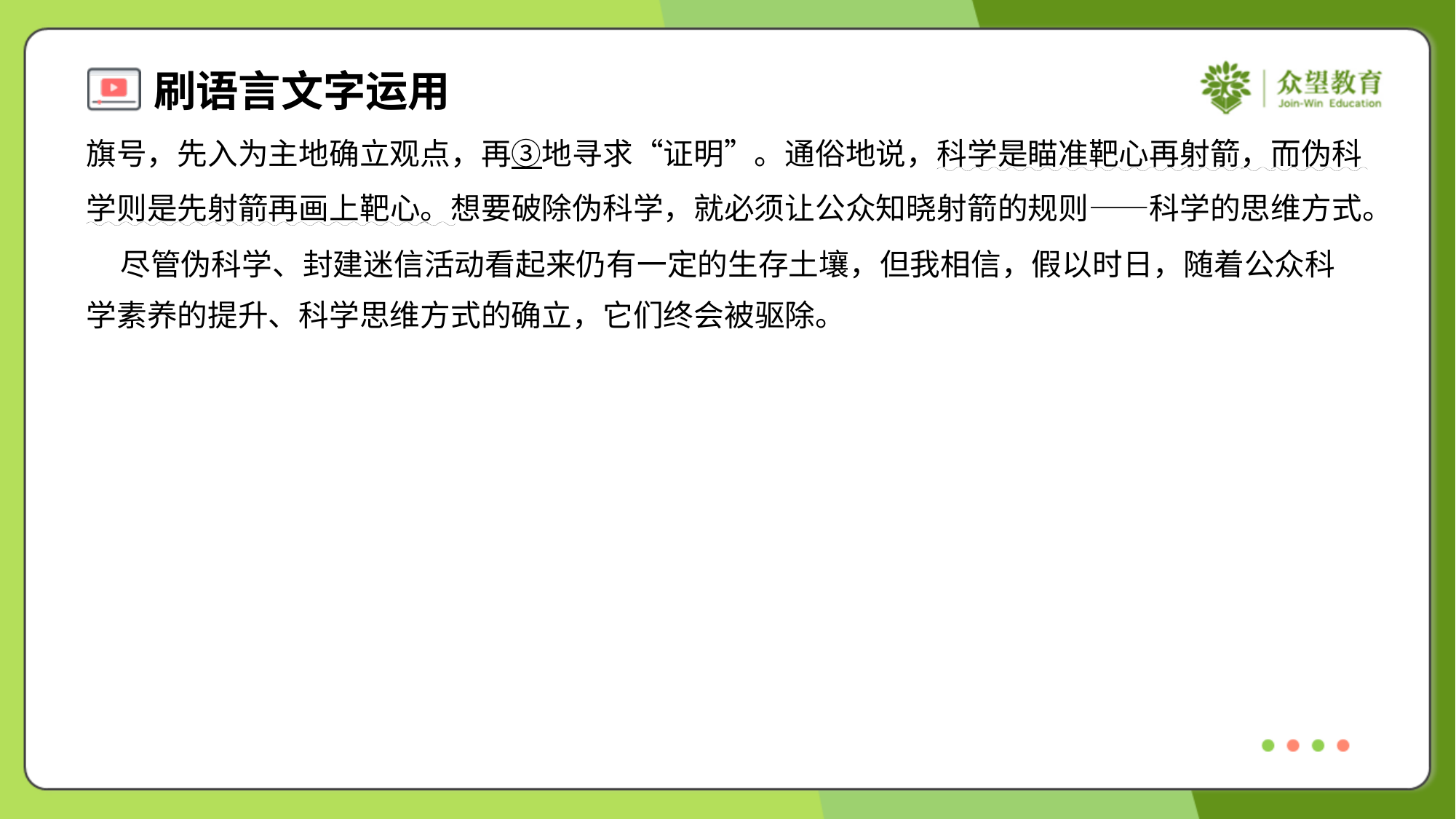

旗号，先入为主地确立观点，再③地寻求“证明”。通俗地说，科学是瞄准靶心再射箭，而伪科
学则是先射箭再画上靶心。想要破除伪科学，就必须让公众知晓射箭的规则——科学的思维方式。
    尽管伪科学、封建迷信活动看起来仍有一定的生存土壤，但我相信，假以时日，随着公众科
学素养的提升、科学思维方式的确立，它们终会被驱除。